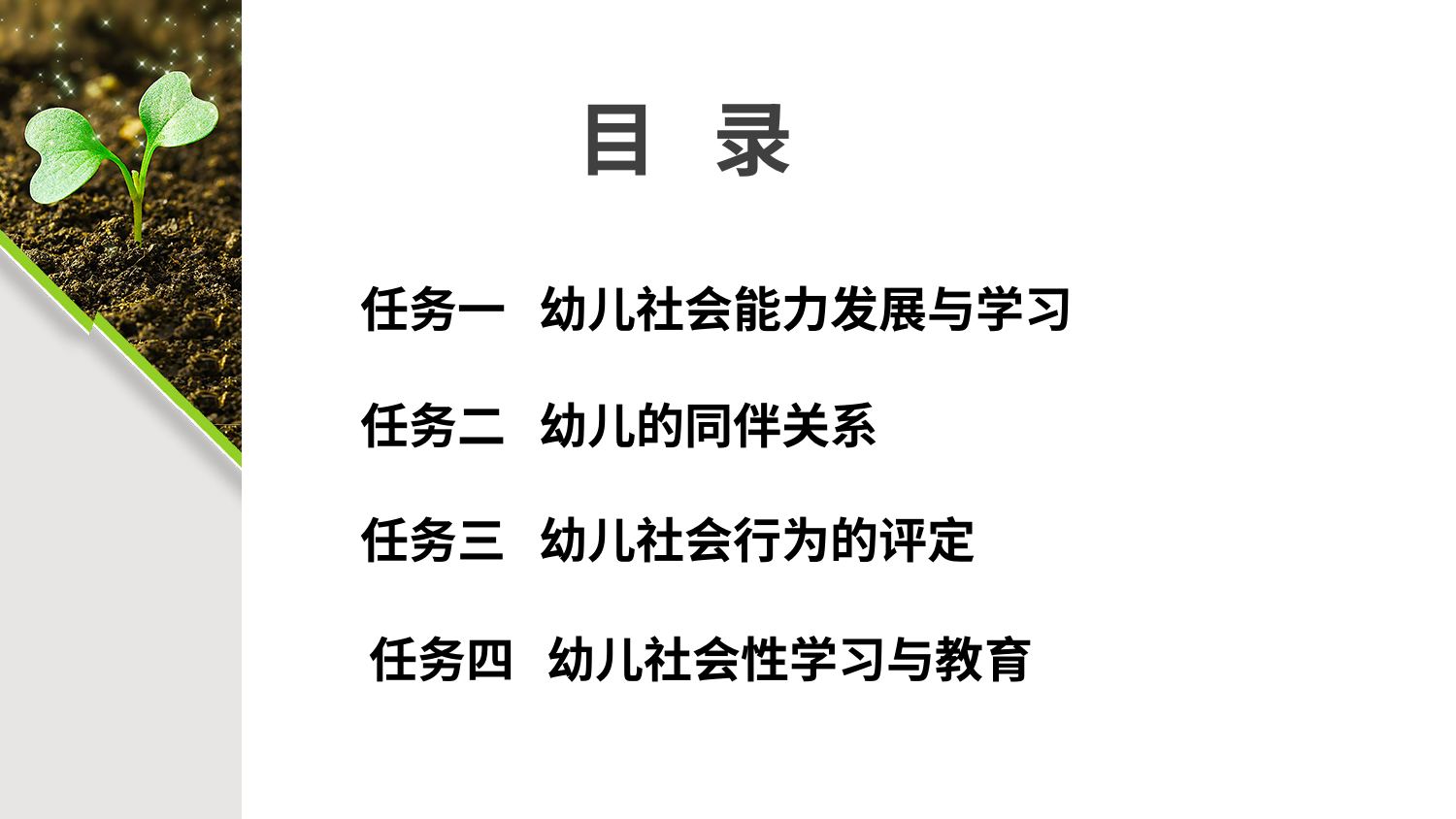

目   录
任务一   幼儿社会能力发展与学习
任务二   幼儿的同伴关系
任务三   幼儿社会行为的评定
 任务四   幼儿社会性学习与教育